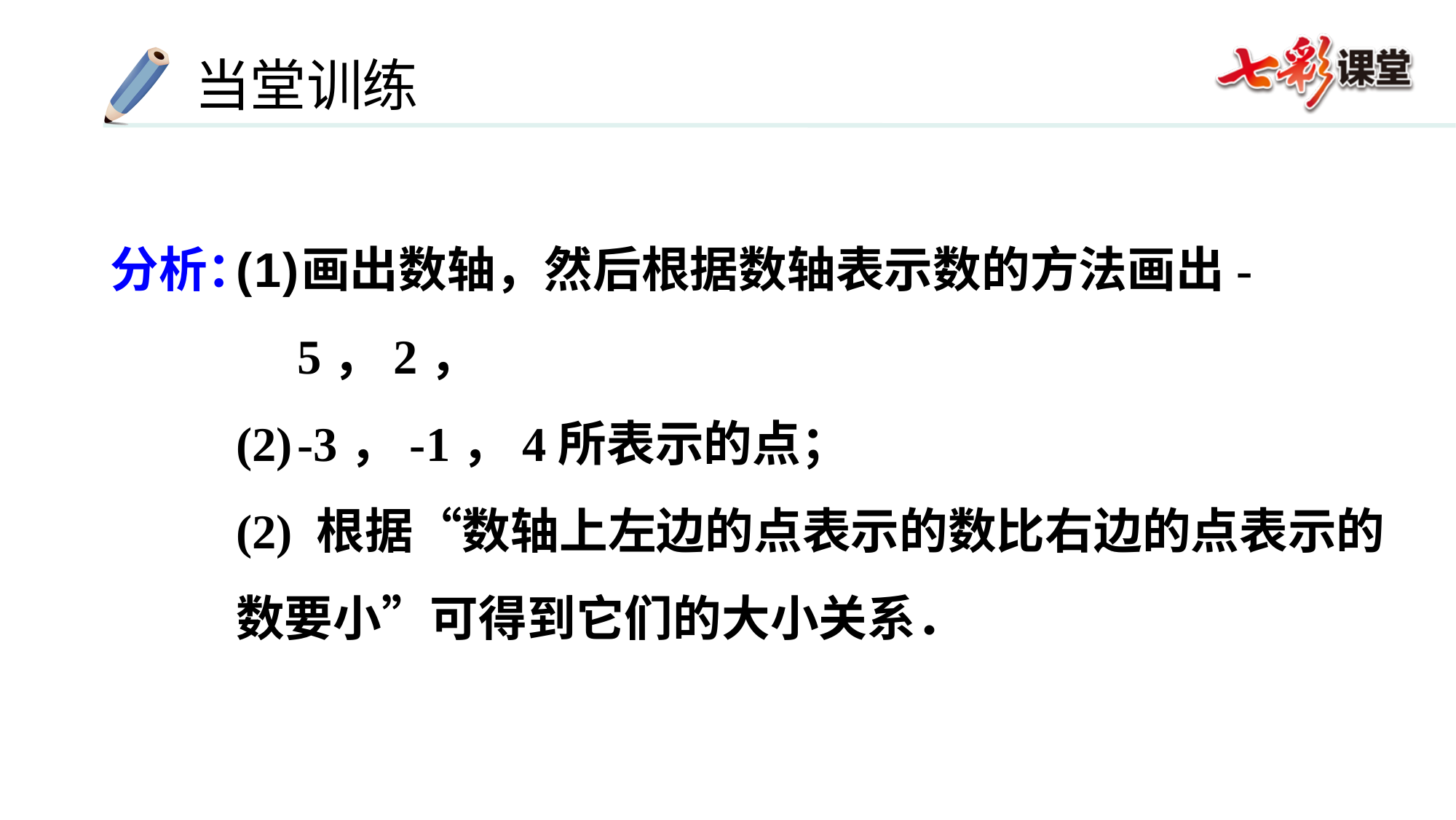

画出数轴，然后根据数轴表示数的方法画出-5，2，
-3，-1，4所表示的点；
(2) 根据“数轴上左边的点表示的数比右边的点表示的数要小”可得到它们的大小关系．
分析：